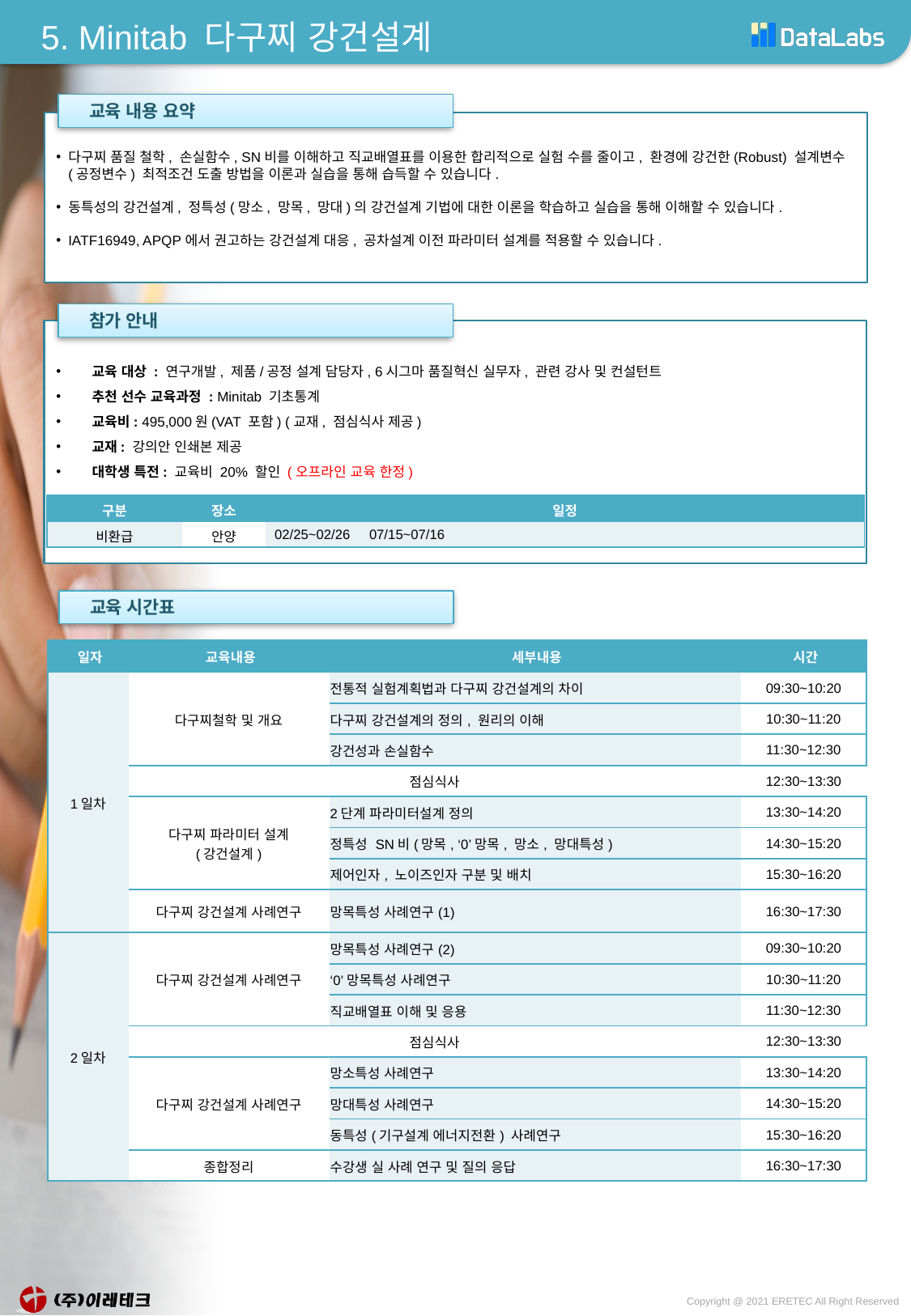

# 5. Minitab 다구찌 강건설계
   교육 내용 요약

다구찌 품질 철학, 손실함수, SN비를 이해하고 직교배열표를 이용한 합리적으로 실험 수를 줄이고, 환경에 강건한(Robust) 설계변수(공정변수) 최적조건 도출 방법을 이론과 실습을 통해 습득할 수 있습니다.

동특성의 강건설계, 정특성(망소, 망목, 망대)의 강건설계 기법에 대한 이론을 학습하고 실습을 통해 이해할 수 있습니다.

IATF16949, APQP에서 권고하는 강건설계 대응, 공차설계 이전 파라미터 설계를 적용할 수 있습니다.
   참가 안내

 교육 대상 : 연구개발, 제품/공정 설계 담당자, 6시그마 품질혁신 실무자, 관련 강사 및 컨설턴트
 추천 선수 교육과정 : Minitab 기초통계
 교육비: 495,000원(VAT 포함) (교재, 점심식사 제공)
 교재: 강의안 인쇄본 제공
 대학생 특전: 교육비 20% 할인 (오프라인 교육 한정)
| 구분 | 장소 | 일정 |
| --- | --- | --- |
| 비환급 | 안양 | 02/25~02/26 07/15~07/16 |
   교육 시간표
| 일자 | 교육내용 | 세부내용 | 시간 |
| --- | --- | --- | --- |
| 1일차 | 다구찌철학 및 개요 | 전통적 실험계획법과 다구찌 강건설계의 차이 | 09:30~10:20 |
|  |  | 다구찌 강건설계의 정의, 원리의 이해 | 10:30~11:20 |
|  |  | 강건성과 손실함수 | 11:30~12:30 |
|  | 점심식사 |  | 12:30~13:30 |
|  | 다구찌 파라미터 설계 (강건설계) | 2단계 파라미터설계 정의 | 13:30~14:20 |
|  |  | 정특성 SN비(망목, ‘0’망목, 망소, 망대특성) | 14:30~15:20 |
|  |  | 제어인자, 노이즈인자 구분 및 배치 | 15:30~16:20 |
|  | 다구찌 강건설계 사례연구 | 망목특성 사례연구(1) | 16:30~17:30 |
| 2일차 | 다구찌 강건설계 사례연구 | 망목특성 사례연구(2) | 09:30~10:20 |
|  |  | ‘0’망목특성 사례연구 | 10:30~11:20 |
|  |  | 직교배열표 이해 및 응용 | 11:30~12:30 |
|  | 점심식사 |  | 12:30~13:30 |
|  | 다구찌 강건설계 사례연구 | 망소특성 사례연구 | 13:30~14:20 |
|  |  | 망대특성 사례연구 | 14:30~15:20 |
|  |  | 동특성(기구설계 에너지전환) 사례연구 | 15:30~16:20 |
|  | 종합정리 | 수강생 실 사례 연구 및 질의 응답 | 16:30~17:30 |